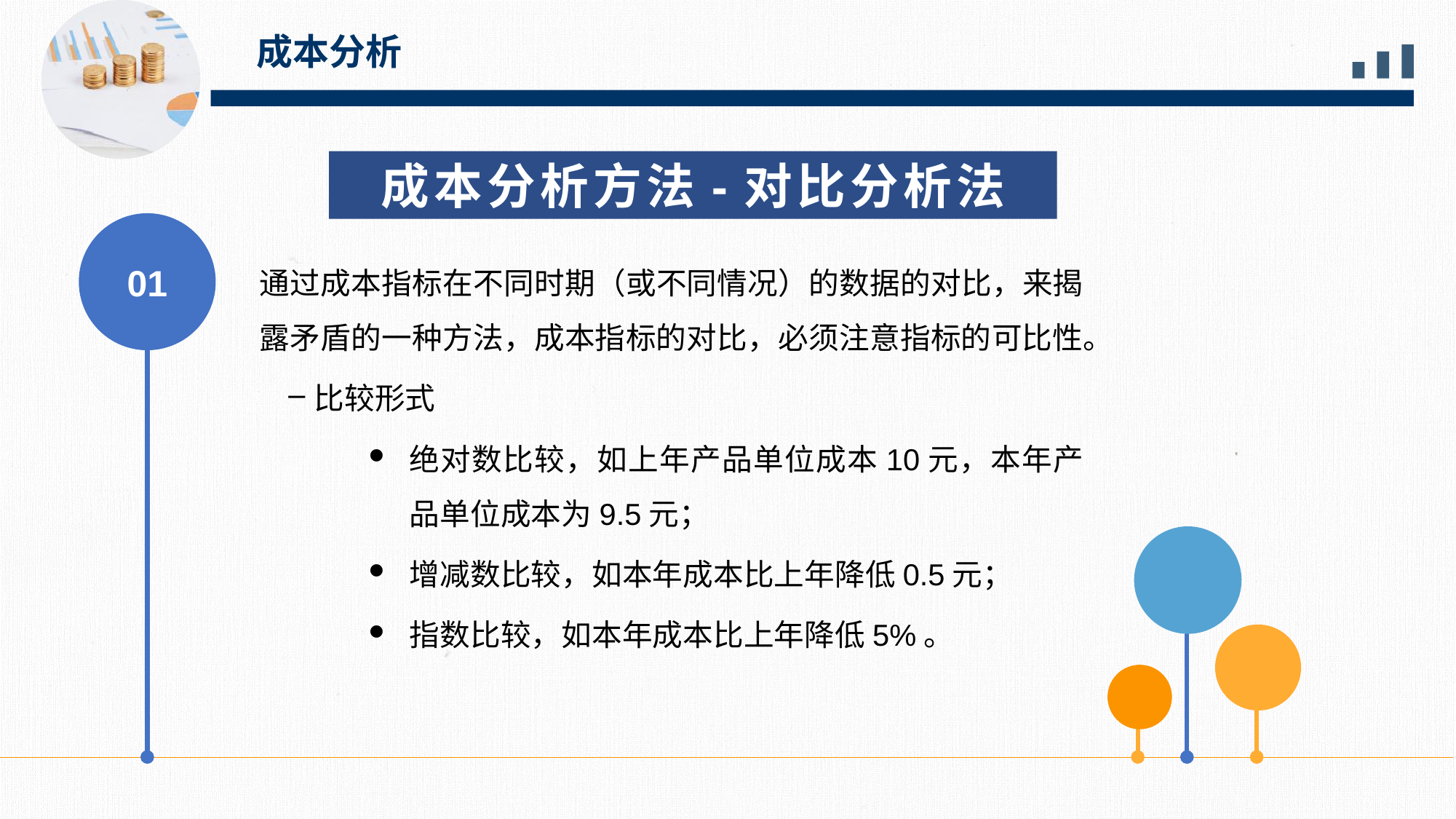

成本分析

成本分析方法-对比分析法

01

通过成本指标在不同时期（或不同情况）的数据的对比，来揭露矛盾的一种方法，成本指标的对比，必须注意指标的可比性。
比较形式
绝对数比较，如上年产品单位成本10元，本年产品单位成本为9.5元；
增减数比较，如本年成本比上年降低0.5元；
指数比较，如本年成本比上年降低5%。